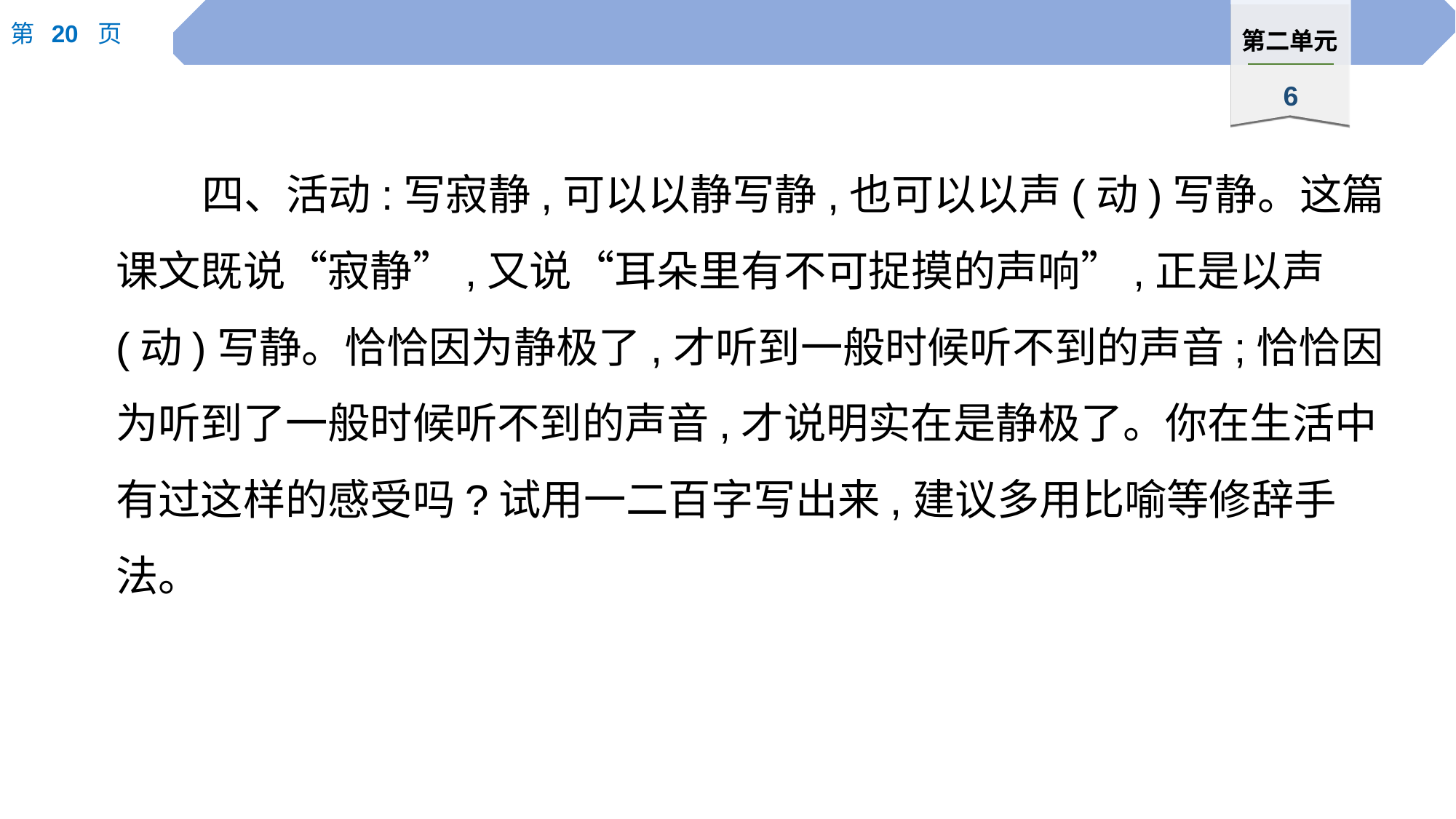

四、活动:写寂静,可以以静写静,也可以以声(动)写静。这篇课文既说“寂静”,又说“耳朵里有不可捉摸的声响”,正是以声(动)写静。恰恰因为静极了,才听到一般时候听不到的声音;恰恰因为听到了一般时候听不到的声音,才说明实在是静极了。你在生活中有过这样的感受吗?试用一二百字写出来,建议多用比喻等修辞手法。